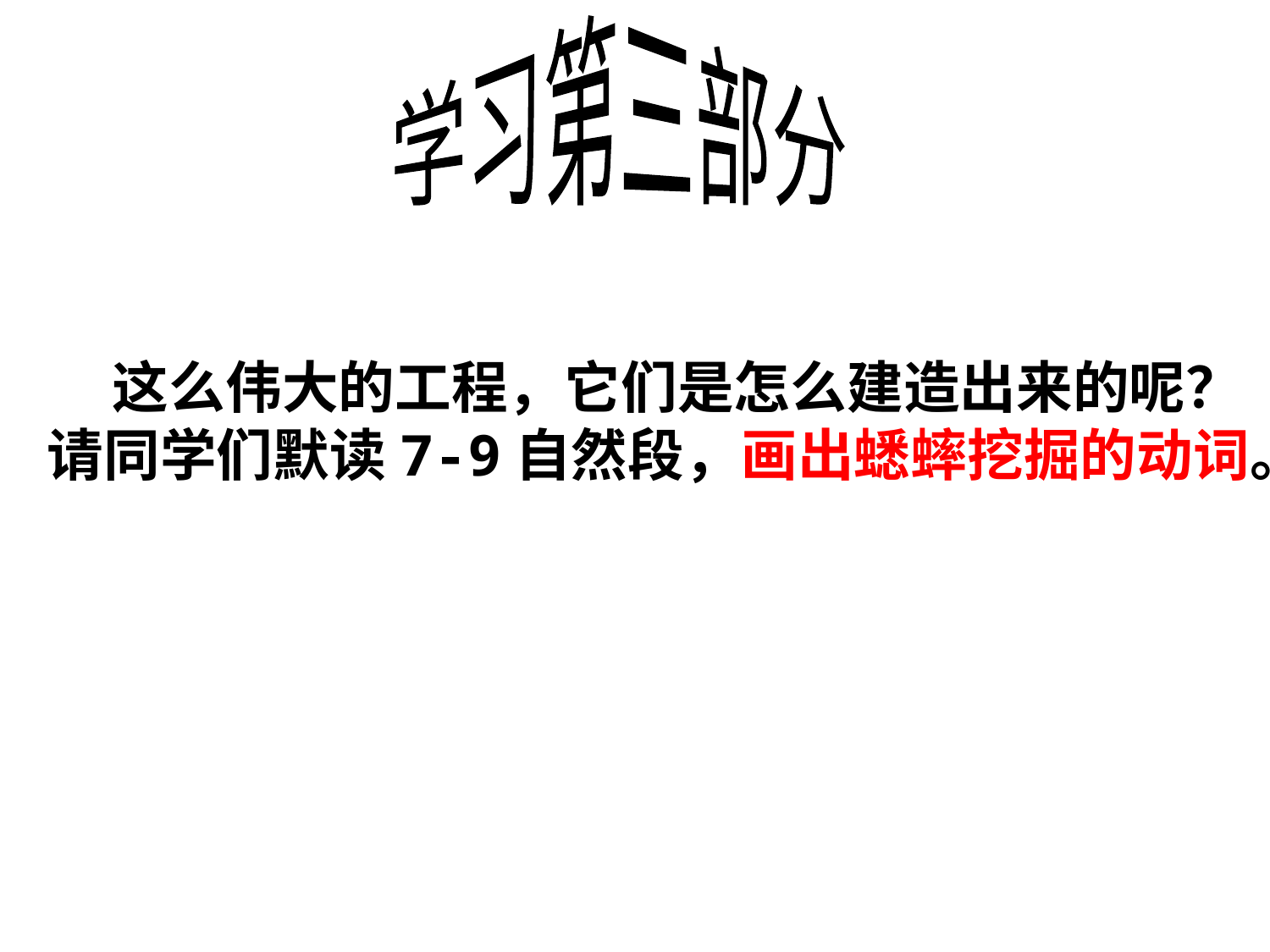

学习第三部分

    这么伟大的工程，它们是怎么建造出来的呢？请同学们默读7-9自然段，画出蟋蟀挖掘的动词。